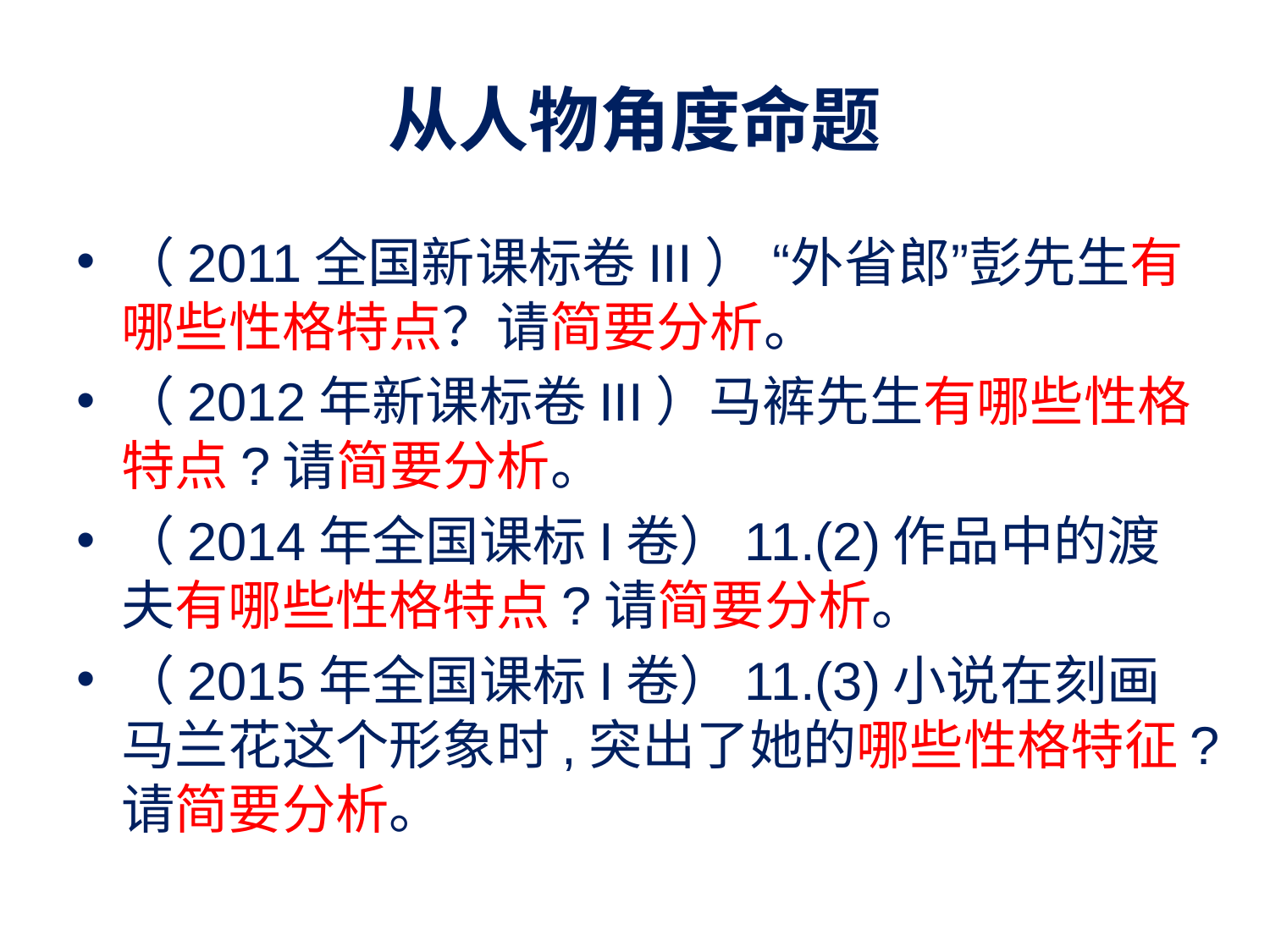

# 从人物角度命题
（2011全国新课标卷III） “外省郎”彭先生有哪些性格特点？请简要分析。
（2012年新课标卷III）马裤先生有哪些性格特点?请简要分析。
（2014年全国课标I卷）11.(2)作品中的渡夫有哪些性格特点?请简要分析。
（2015年全国课标I卷）11.(3)小说在刻画马兰花这个形象时,突出了她的哪些性格特征?请简要分析。